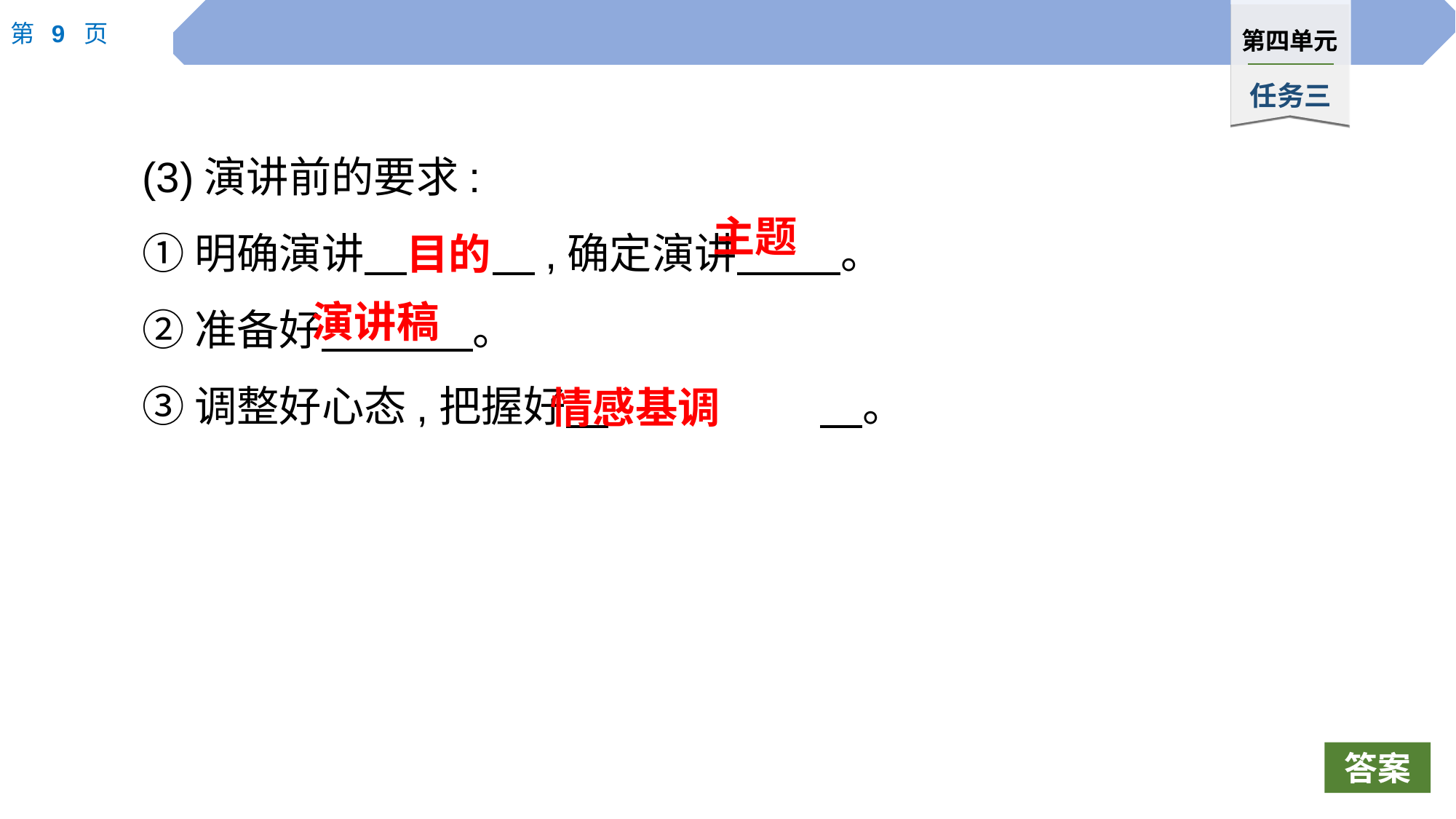

(3)演讲前的要求:
①明确演讲　	　,确定演讲　  　。
②准备好　       　。
③调整好心态,把握好　		　。
目的
主题
演讲稿
情感基调
答案